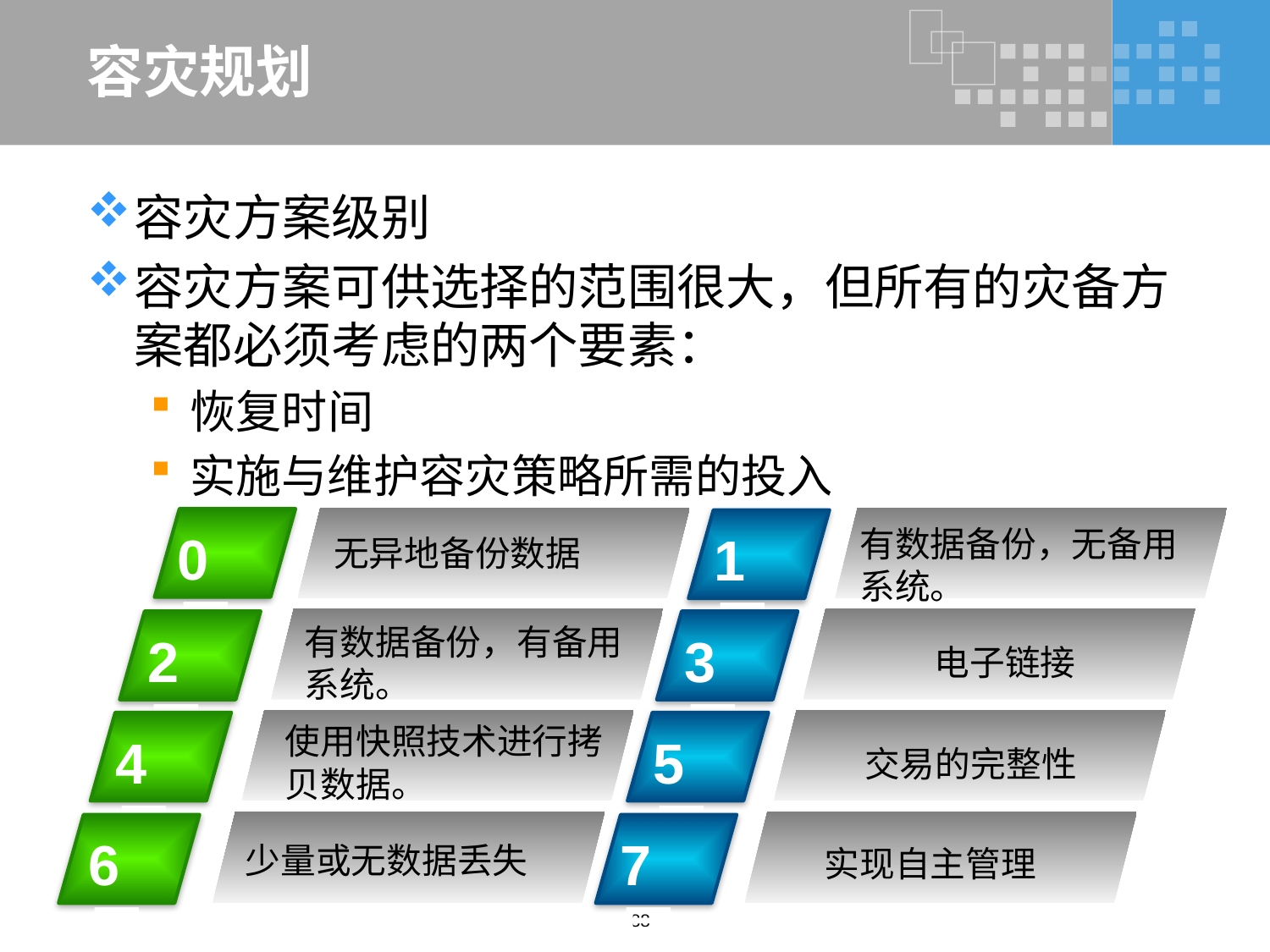

# 容灾规划
容灾方案级别
容灾方案可供选择的范围很大，但所有的灾备方案都必须考虑的两个要素：
恢复时间
实施与维护容灾策略所需的投入

有数据备份，无备用系统。
0层
1层
无异地备份数据

有数据备份，有备用系统。
2层
3层
电子链接

使用快照技术进行拷贝数据。
4层
5层
交易的完整性

6层
7层
少量或无数据丢失
实现自主管理
88